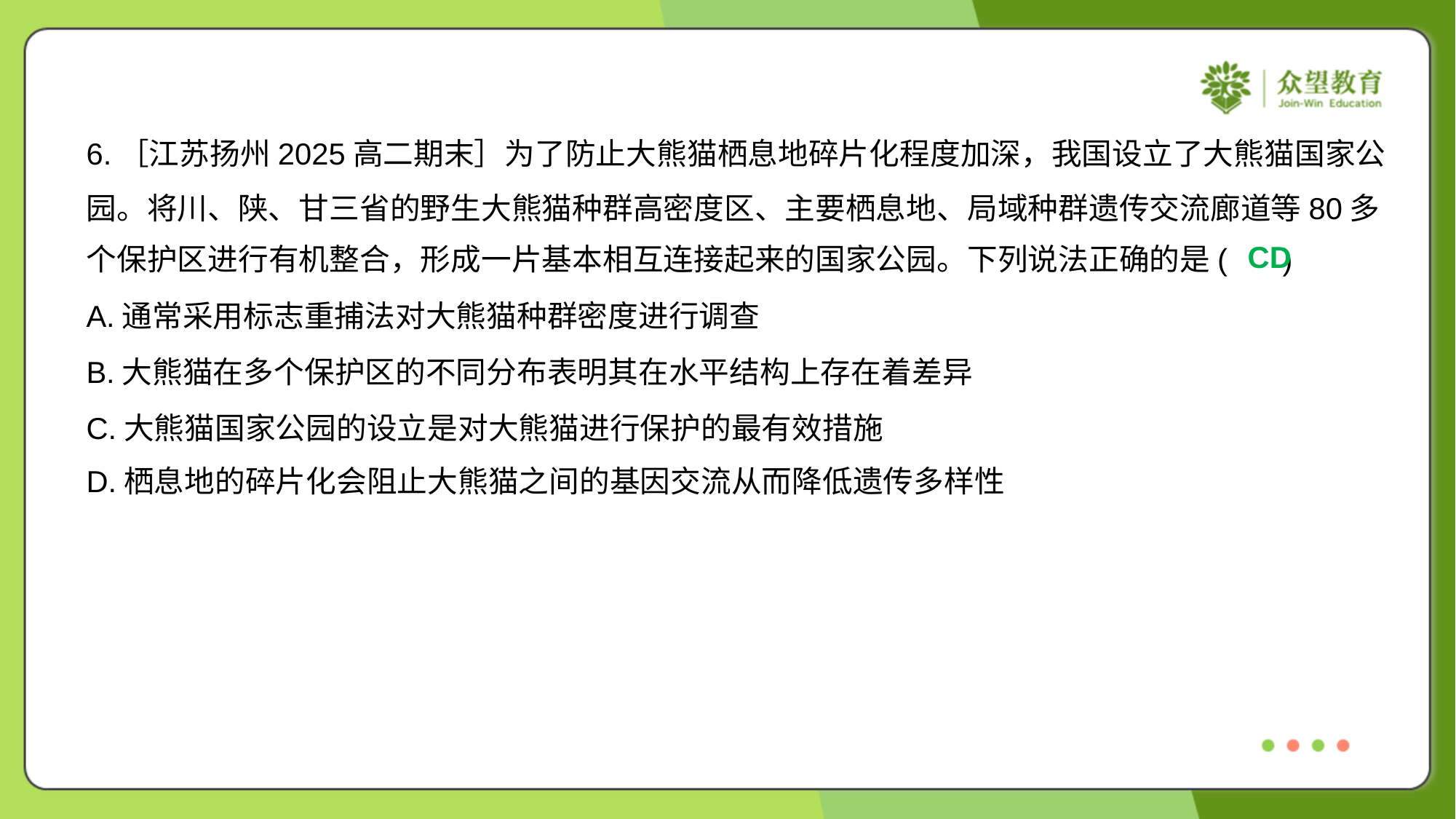

6.［江苏扬州2025高二期末］为了防止大熊猫栖息地碎片化程度加深，我国设立了大熊猫国家公
园。将川、陕、甘三省的野生大熊猫种群高密度区、主要栖息地、局域种群遗传交流廊道等80多
个保护区进行有机整合，形成一片基本相互连接起来的国家公园。下列说法正确的是(       )
CD
A.通常采用标志重捕法对大熊猫种群密度进行调查
B.大熊猫在多个保护区的不同分布表明其在水平结构上存在着差异
C.大熊猫国家公园的设立是对大熊猫进行保护的最有效措施
D.栖息地的碎片化会阻止大熊猫之间的基因交流从而降低遗传多样性